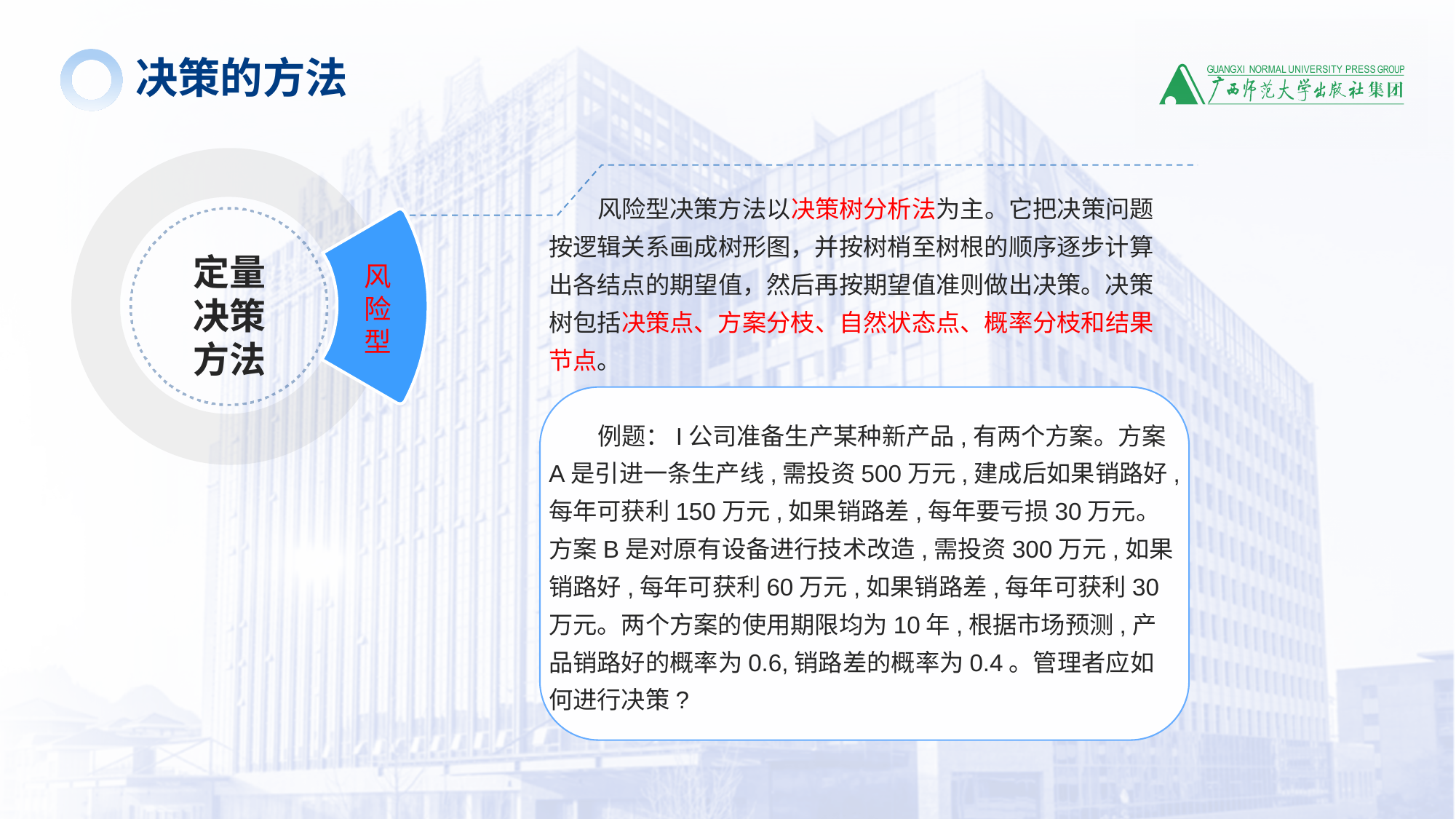

决策的方法

风险型决策方法以决策树分析法为主。它把决策问题按逻辑关系画成树形图，并按树梢至树根的顺序逐步计算出各结点的期望值，然后再按期望值准则做出决策。决策树包括决策点、方案分枝、自然状态点、概率分枝和结果节点。

例题：I公司准备生产某种新产品,有两个方案。方案A是引进一条生产线,需投资500万元,建成后如果销路好,每年可获利150万元,如果销路差,每年要亏损30万元。方案B是对原有设备进行技术改造,需投资300万元,如果销路好,每年可获利60万元,如果销路差,每年可获利30万元。两个方案的使用期限均为10年,根据市场预测,产品销路好的概率为0.6,销路差的概率为0.4。管理者应如何进行决策?

定量决策方法
风
险
型